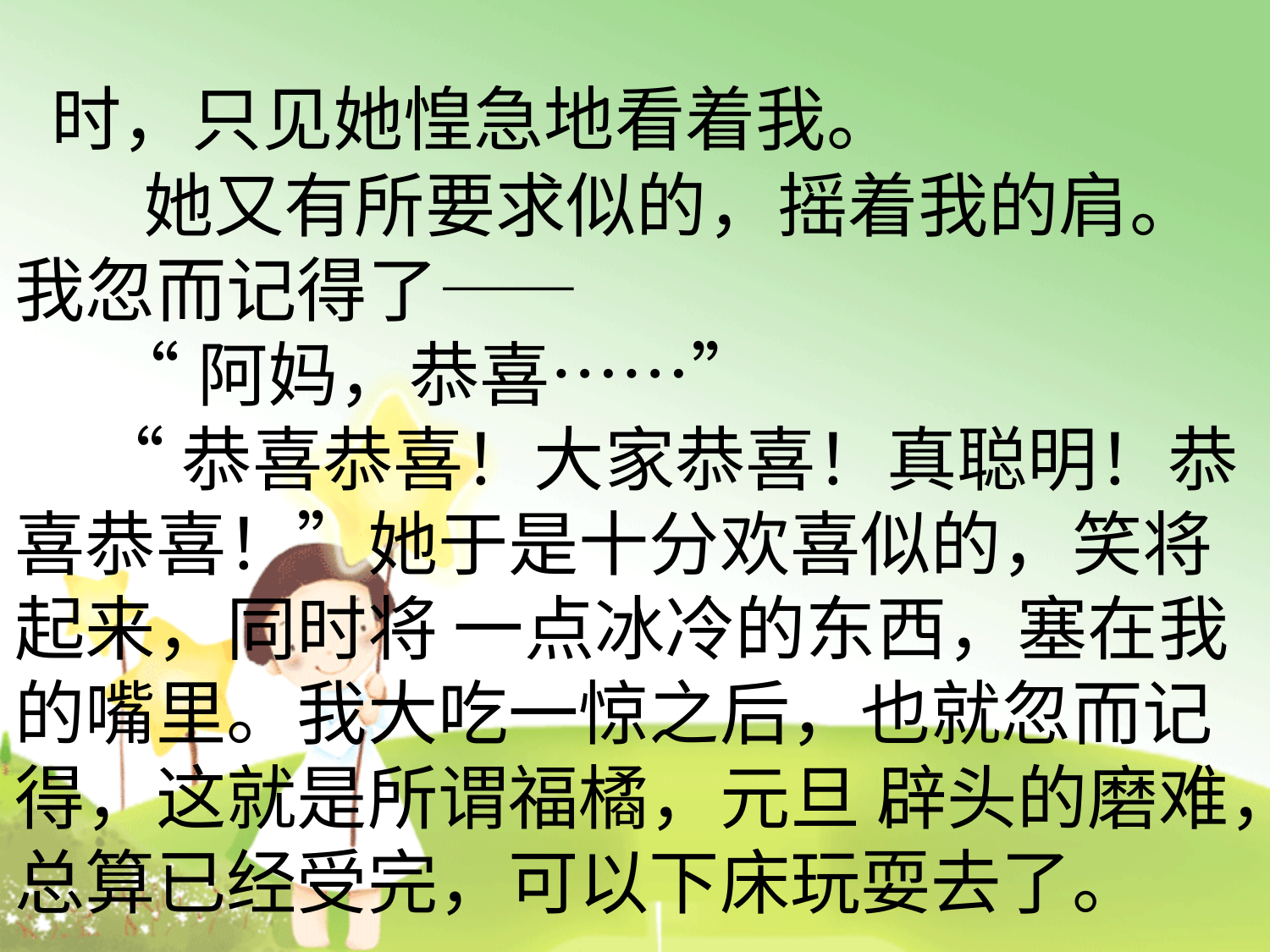

时，只见她惶急地看着我。
       她又有所要求似的，摇着我的肩。我忽而记得了——
      “阿妈，恭喜……”
     “恭喜恭喜！大家恭喜！真聪明！恭喜恭喜！”她于是十分欢喜似的，笑将起来，同时将 一点冰冷的东西，塞在我的嘴里。我大吃一惊之后，也就忽而记得，这就是所谓福橘，元旦 辟头的磨难，总算已经受完，可以下床玩耍去了。